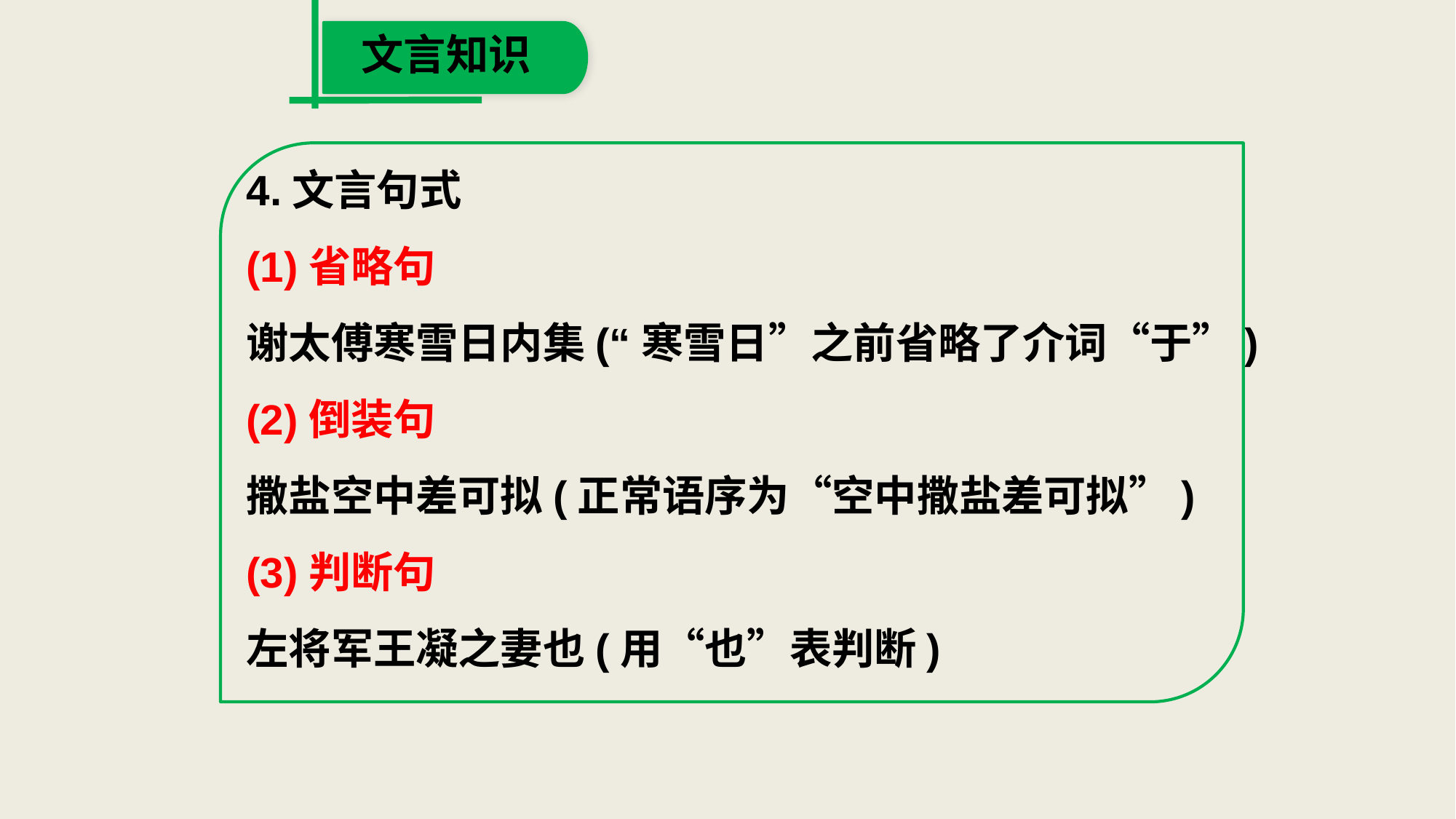

文言知识

4.文言句式
(1)省略句
谢太傅寒雪日内集(“寒雪日”之前省略了介词“于”)
(2)倒装句
撒盐空中差可拟(正常语序为“空中撒盐差可拟”)
(3)判断句
左将军王凝之妻也(用“也”表判断)